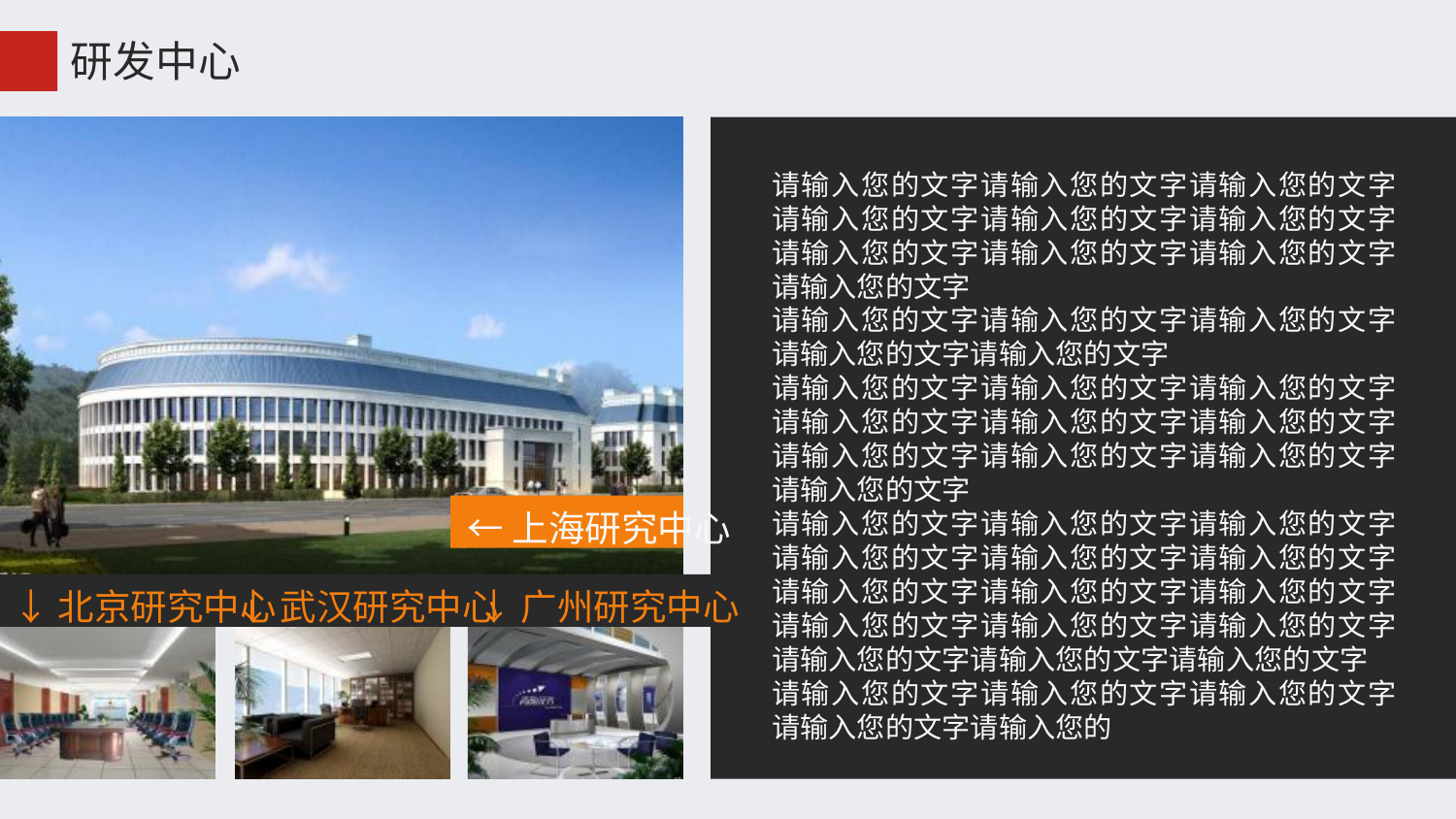

研发中心

请输入您的文字请输入您的文字请输入您的文字请输入您的文字请输入您的文字请输入您的文字请输入您的文字请输入您的文字请输入您的文字请输入您的文字
请输入您的文字请输入您的文字请输入您的文字请输入您的文字请输入您的文字
请输入您的文字请输入您的文字请输入您的文字请输入您的文字请输入您的文字请输入您的文字请输入您的文字请输入您的文字请输入您的文字请输入您的文字
请输入您的文字请输入您的文字请输入您的文字请输入您的文字请输入您的文字请输入您的文字请输入您的文字请输入您的文字请输入您的文字请输入您的文字请输入您的文字请输入您的文字请输入您的文字请输入您的文字请输入您的文字
请输入您的文字请输入您的文字请输入您的文字请输入您的文字请输入您的

←上海研究中心

↓北京研究中心
↓武汉研究中心
↓广州研究中心